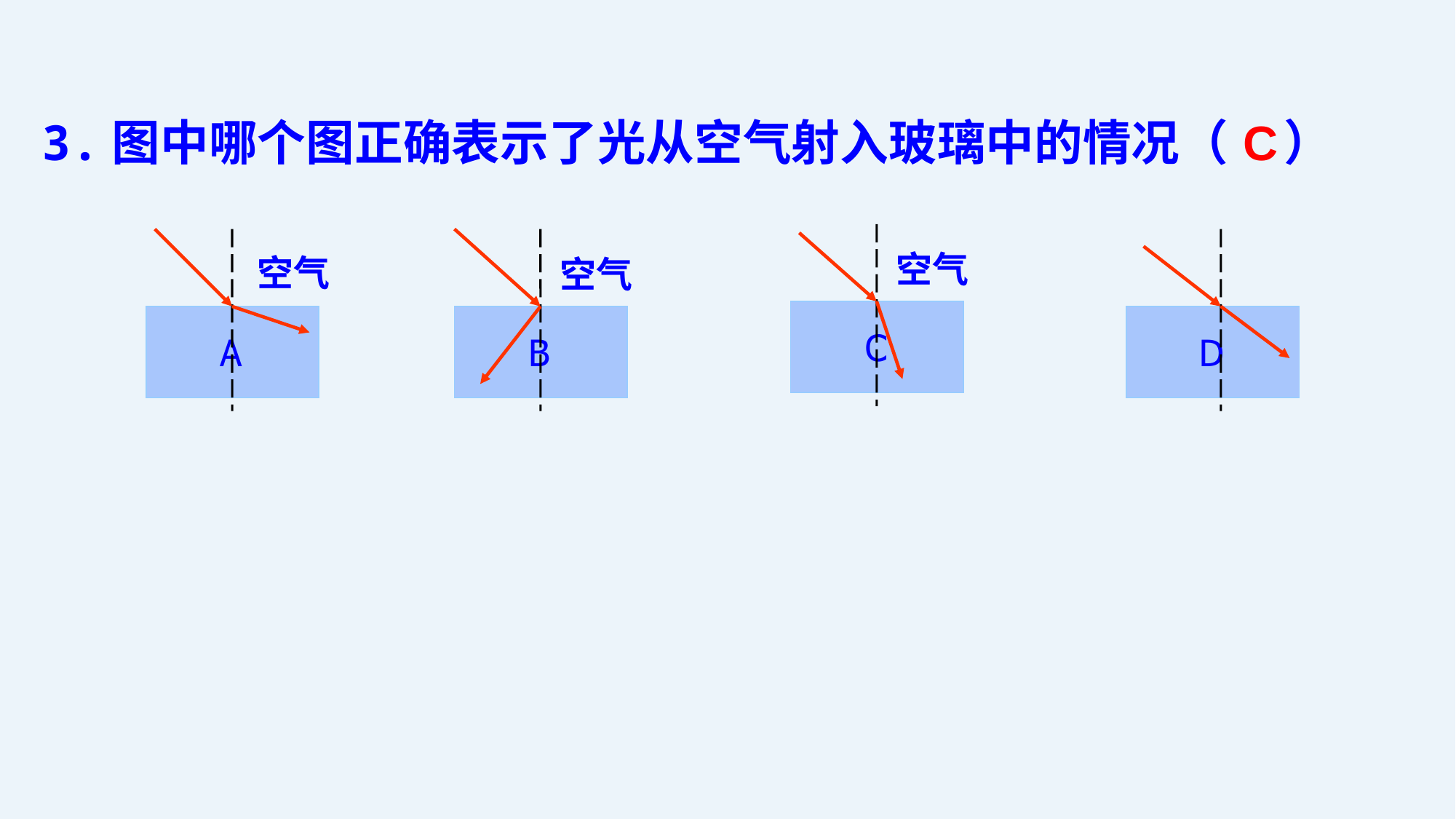

3.图中哪个图正确表示了光从空气射入玻璃中的情况（     ）
C

空气
空气
空气

C

A

B

D